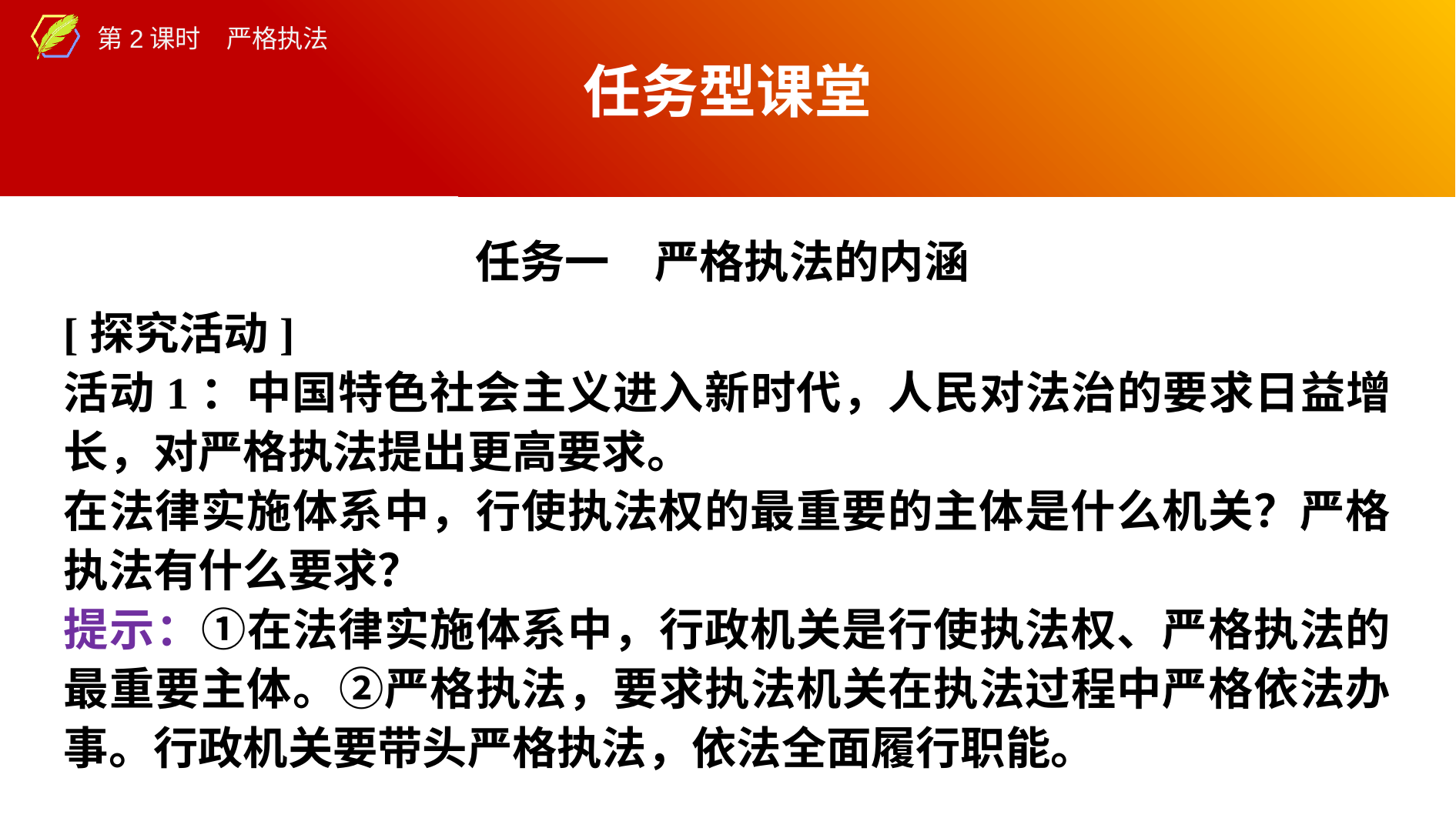

任务型课堂
任务一　严格执法的内涵
[探究活动]
活动1：中国特色社会主义进入新时代，人民对法治的要求日益增长，对严格执法提出更高要求。
在法律实施体系中，行使执法权的最重要的主体是什么机关？严格执法有什么要求？
提示：①在法律实施体系中，行政机关是行使执法权、严格执法的最重要主体。②严格执法，要求执法机关在执法过程中严格依法办事。行政机关要带头严格执法，依法全面履行职能。